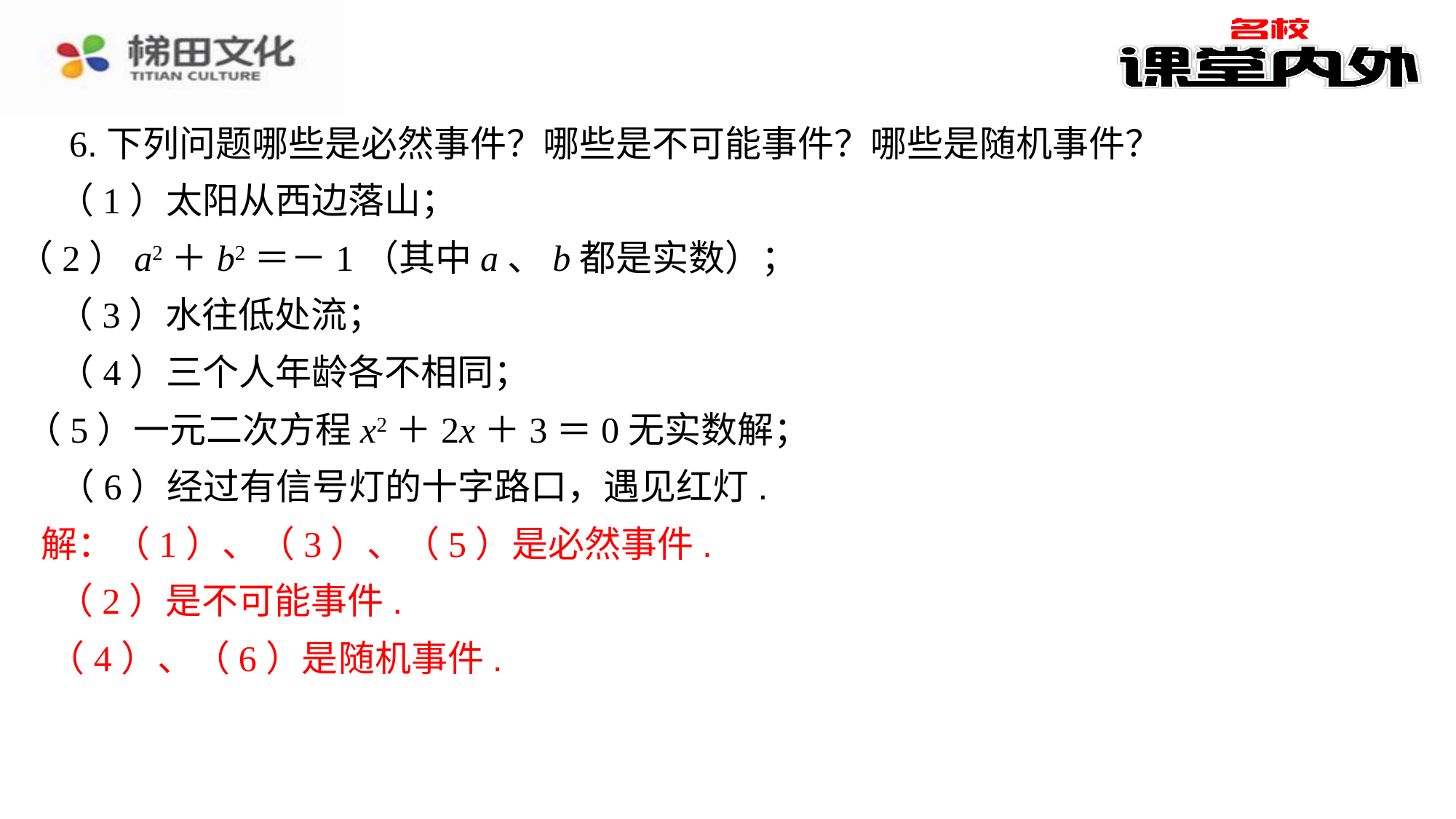

6.下列问题哪些是必然事件？哪些是不可能事件？哪些是随机事件？
（1）太阳从西边落山；
（2）a2＋b2＝－1（其中a、b都是实数）；
（3）水往低处流；
（4）三个人年龄各不相同；
（5）一元二次方程x2＋2x＋3＝0无实数解；
（6）经过有信号灯的十字路口，遇见红灯.
解：（1）、（3）、（5）是必然事件.
（2）是不可能事件.
（4）、（6）是随机事件.